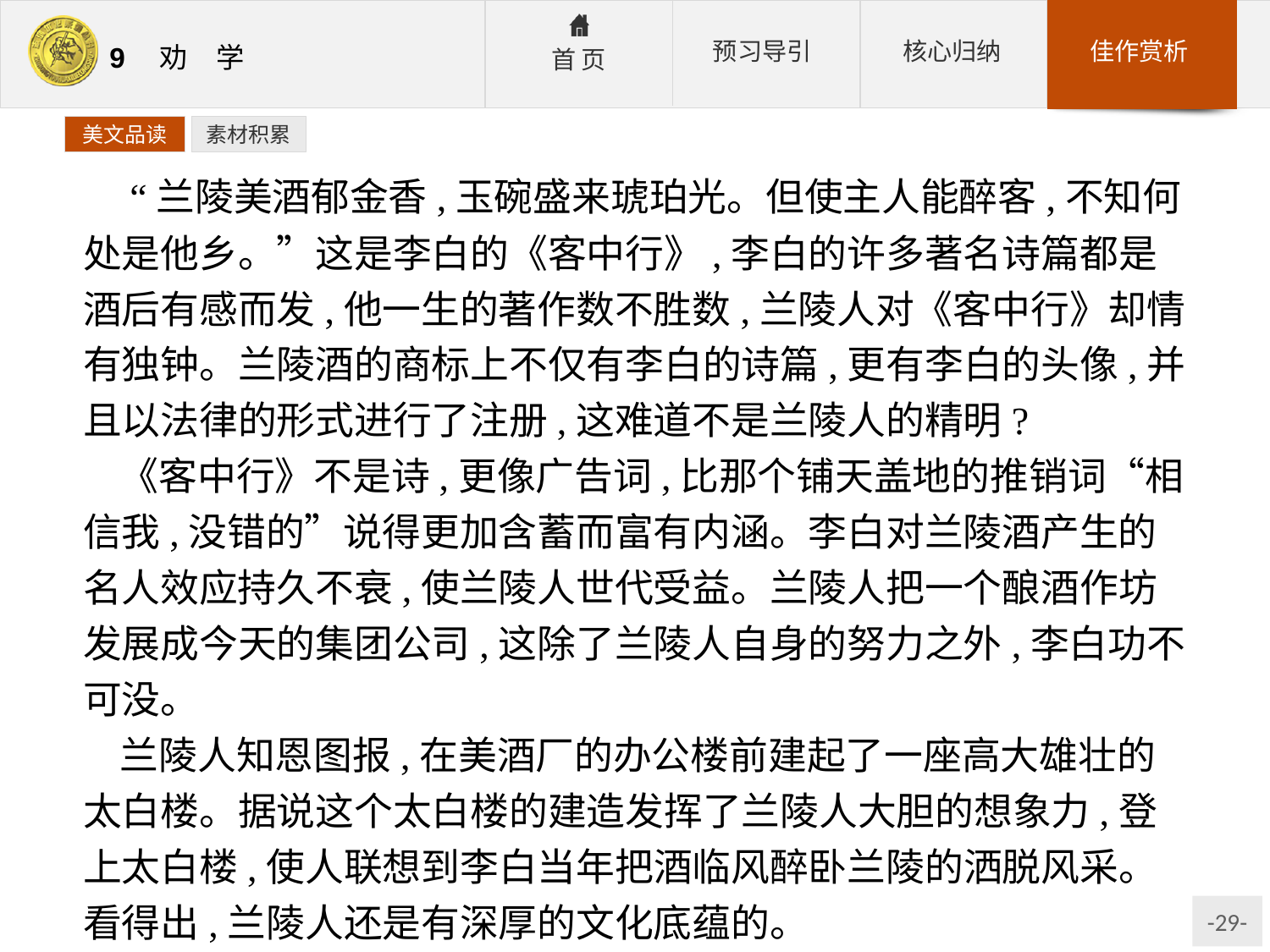

美文品读
素材积累
 “兰陵美酒郁金香,玉碗盛来琥珀光。但使主人能醉客,不知何处是他乡。”这是李白的《客中行》,李白的许多著名诗篇都是酒后有感而发,他一生的著作数不胜数,兰陵人对《客中行》却情有独钟。兰陵酒的商标上不仅有李白的诗篇,更有李白的头像,并且以法律的形式进行了注册,这难道不是兰陵人的精明?
《客中行》不是诗,更像广告词,比那个铺天盖地的推销词“相信我,没错的”说得更加含蓄而富有内涵。李白对兰陵酒产生的名人效应持久不衰,使兰陵人世代受益。兰陵人把一个酿酒作坊发展成今天的集团公司,这除了兰陵人自身的努力之外,李白功不可没。
兰陵人知恩图报,在美酒厂的办公楼前建起了一座高大雄壮的太白楼。据说这个太白楼的建造发挥了兰陵人大胆的想象力,登上太白楼,使人联想到李白当年把酒临风醉卧兰陵的洒脱风采。看得出,兰陵人还是有深厚的文化底蕴的。